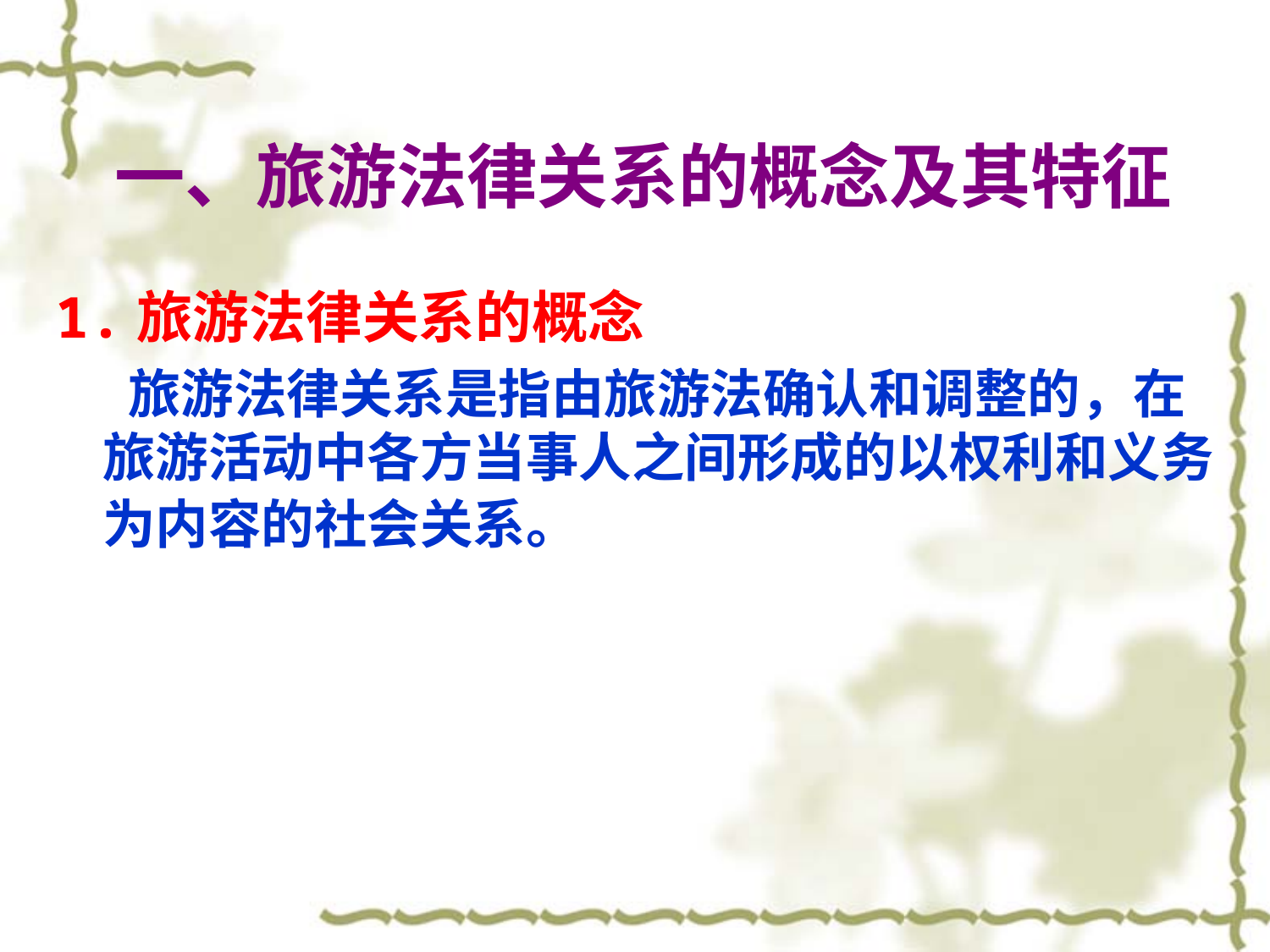

# 一、旅游法律关系的概念及其特征
1.旅游法律关系的概念
     旅游法律关系是指由旅游法确认和调整的，在旅游活动中各方当事人之间形成的以权利和义务为内容的社会关系。